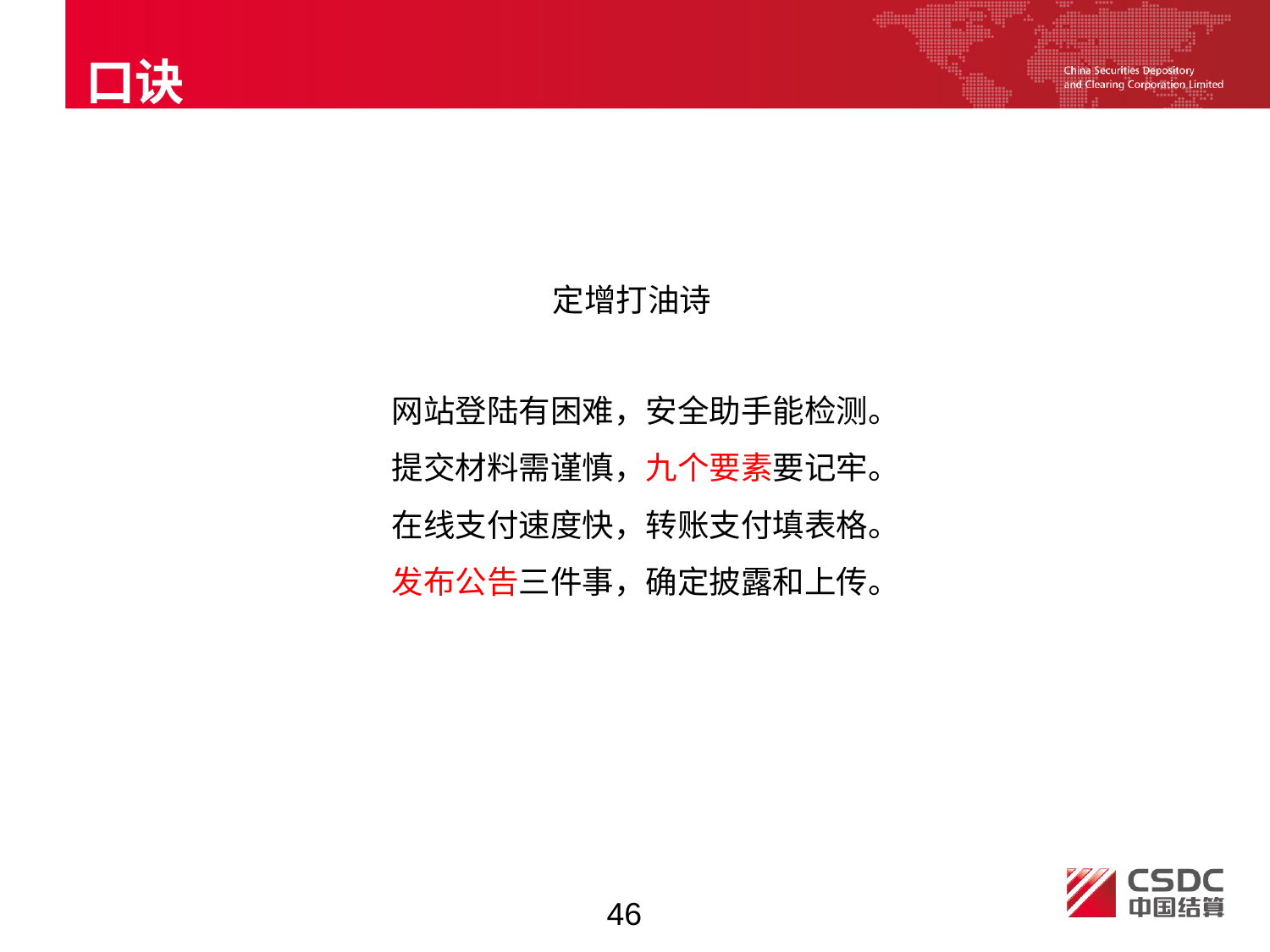

口诀
定增打油诗
网站登陆有困难，安全助手能检测。
提交材料需谨慎，九个要素要记牢。
在线支付速度快，转账支付填表格。
发布公告三件事，确定披露和上传。

46